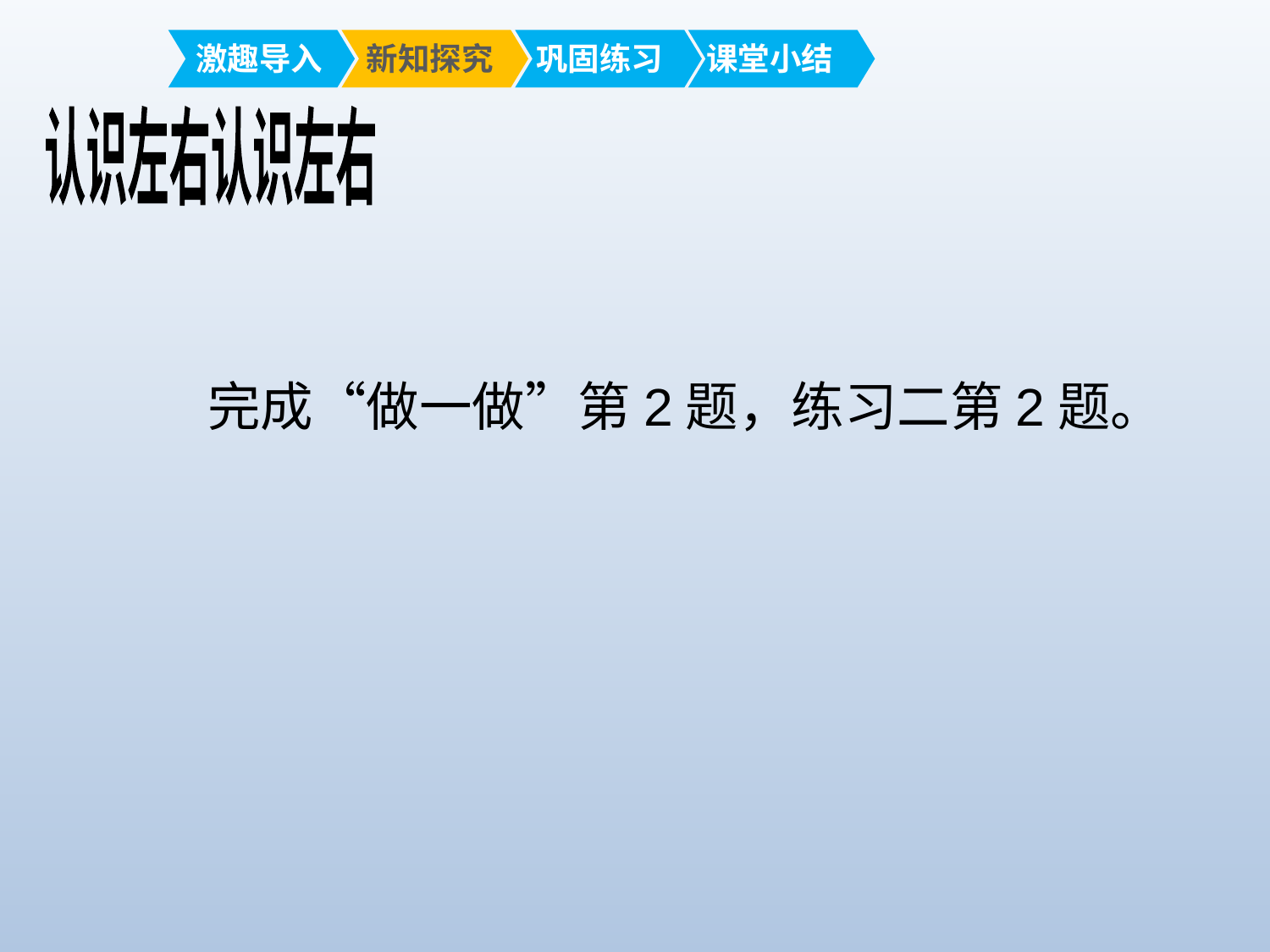

激趣导入
 新知探究
 巩固练习
 课堂小结
认识左右认识左右
完成“做一做”第2题，练习二第2题。